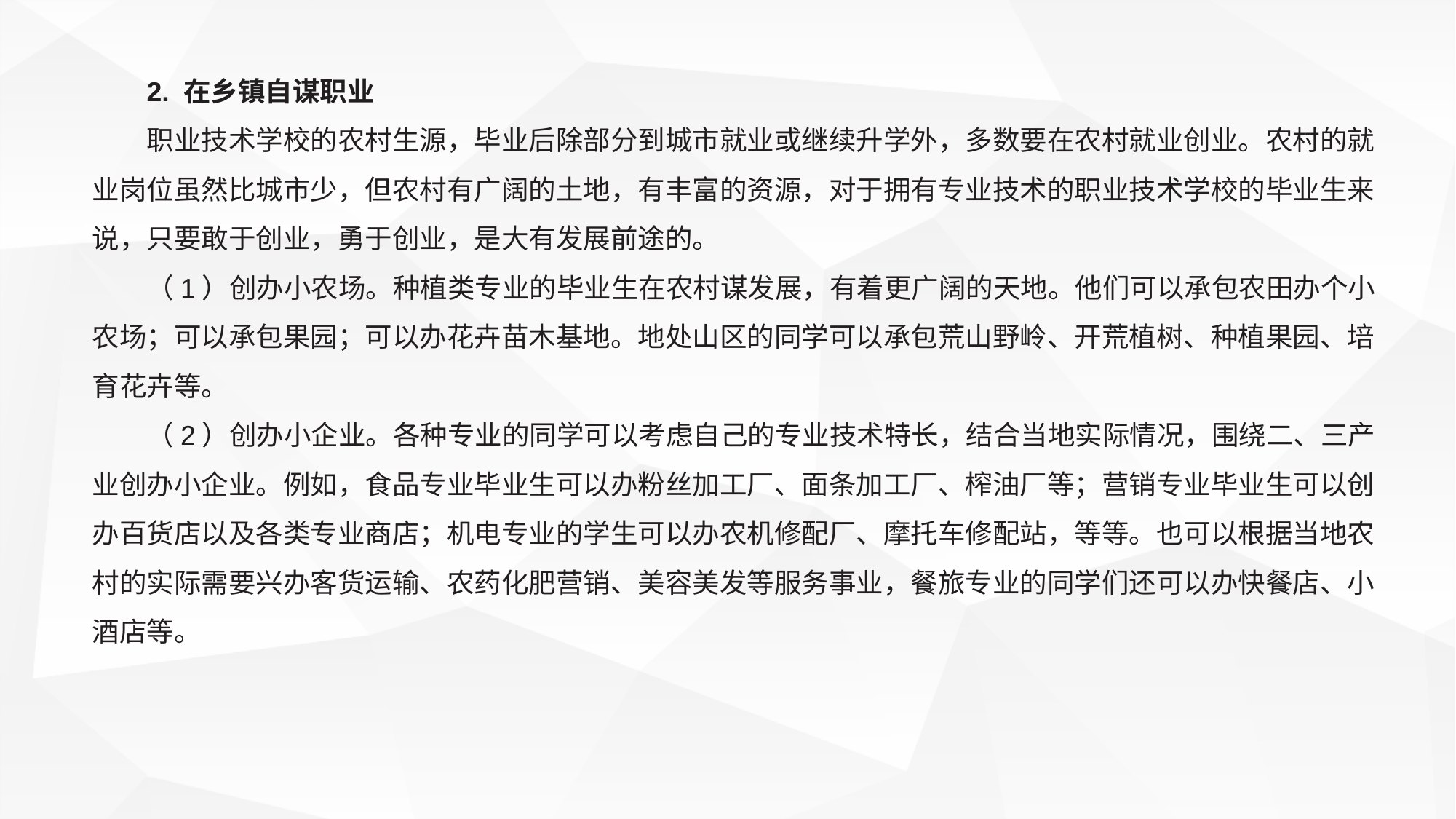

2. 在乡镇自谋职业
职业技术学校的农村生源，毕业后除部分到城市就业或继续升学外，多数要在农村就业创业。农村的就业岗位虽然比城市少，但农村有广阔的土地，有丰富的资源，对于拥有专业技术的职业技术学校的毕业生来说，只要敢于创业，勇于创业，是大有发展前途的。
（1）创办小农场。种植类专业的毕业生在农村谋发展，有着更广阔的天地。他们可以承包农田办个小农场；可以承包果园；可以办花卉苗木基地。地处山区的同学可以承包荒山野岭、开荒植树、种植果园、培育花卉等。
（2）创办小企业。各种专业的同学可以考虑自己的专业技术特长，结合当地实际情况，围绕二、三产业创办小企业。例如，食品专业毕业生可以办粉丝加工厂、面条加工厂、榨油厂等；营销专业毕业生可以创办百货店以及各类专业商店；机电专业的学生可以办农机修配厂、摩托车修配站，等等。也可以根据当地农村的实际需要兴办客货运输、农药化肥营销、美容美发等服务事业，餐旅专业的同学们还可以办快餐店、小酒店等。